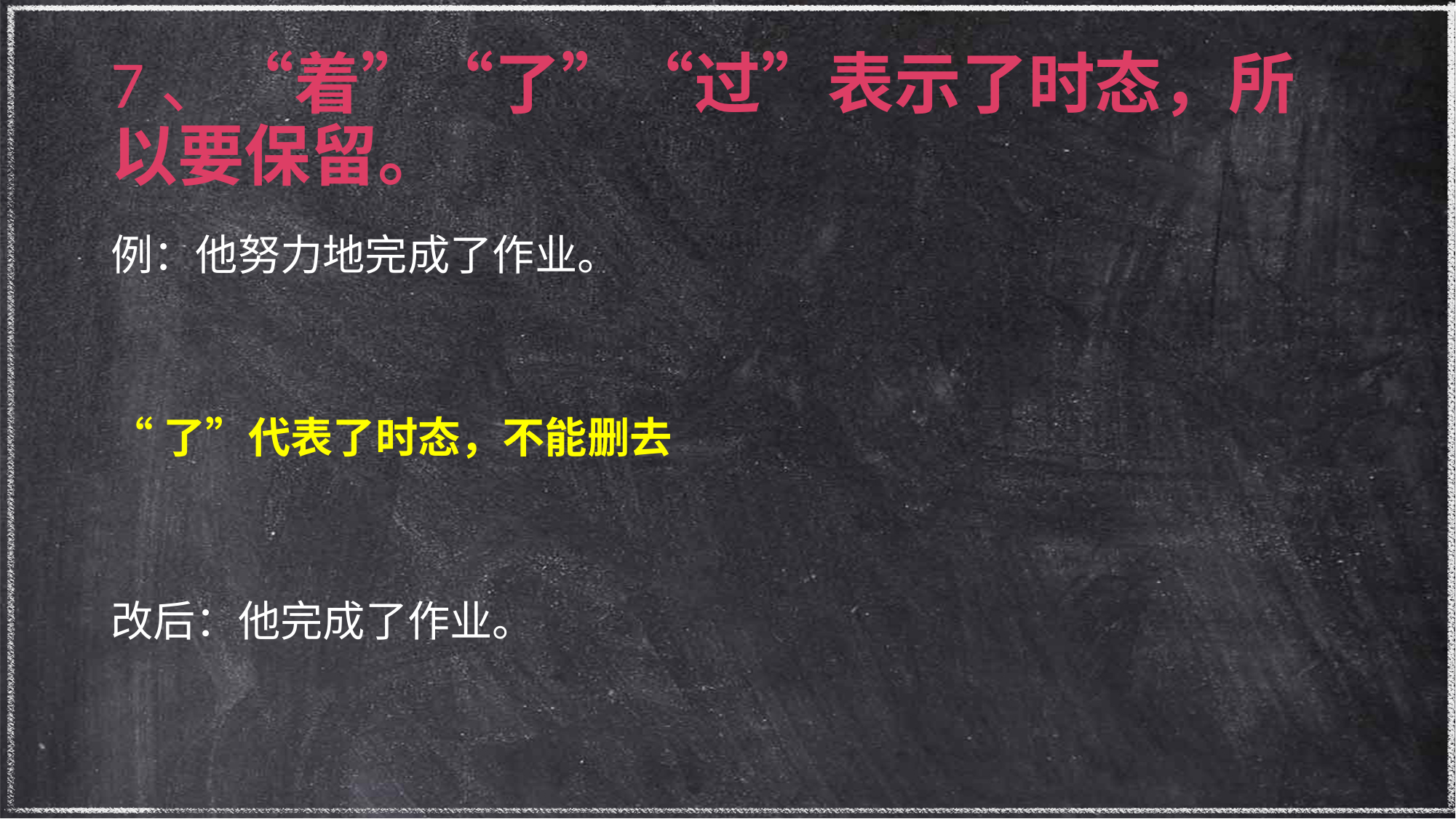

# 7、“着”“了”“过”表示了时态，所以要保留。
例：他努力地完成了作业。

“了”代表了时态，不能删去

改后：他完成了作业。